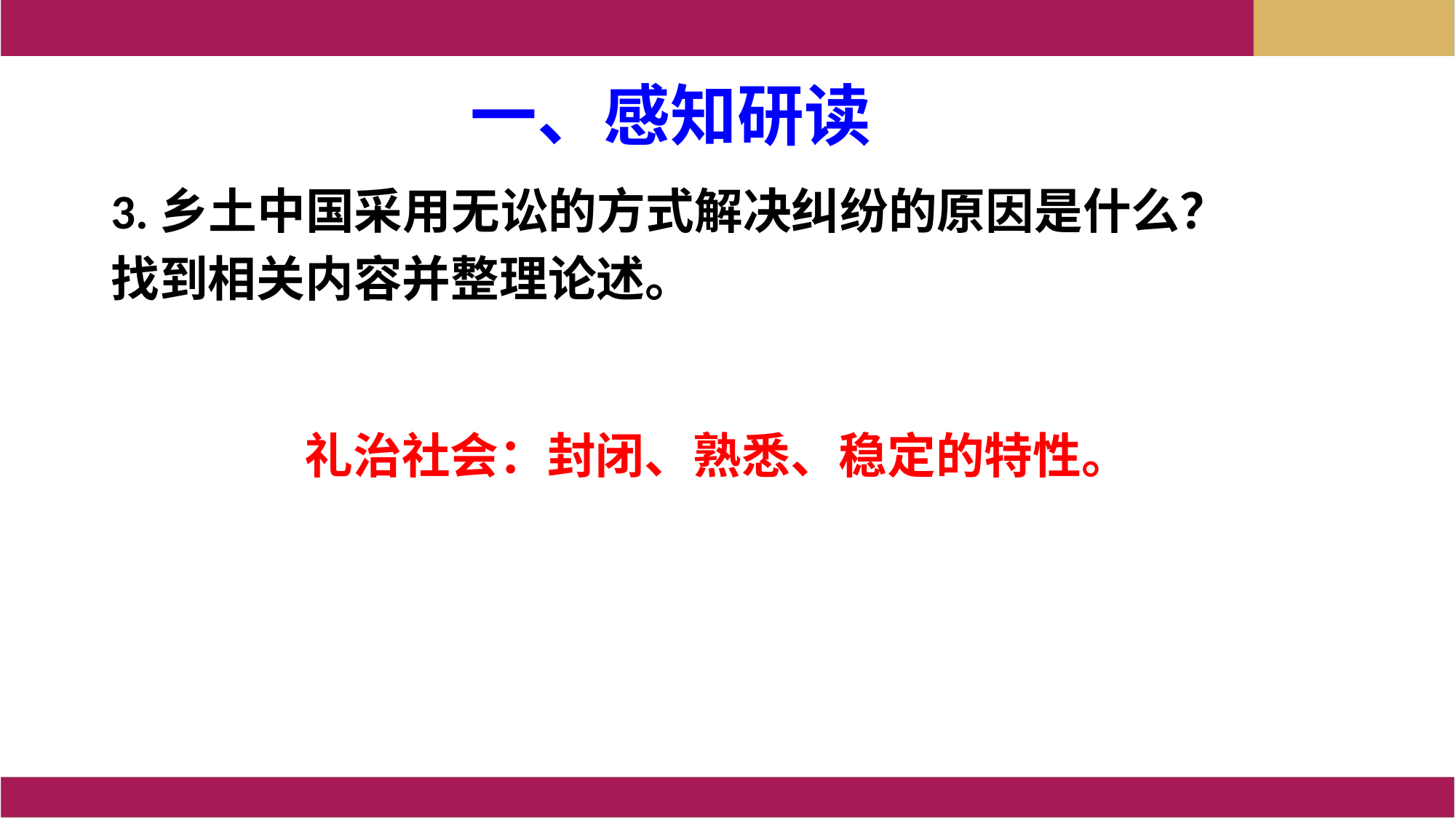

一、感知研读
3.乡土中国采用无讼的方式解决纠纷的原因是什么？
找到相关内容并整理论述。

礼治社会：封闭、熟悉、稳定的特性。